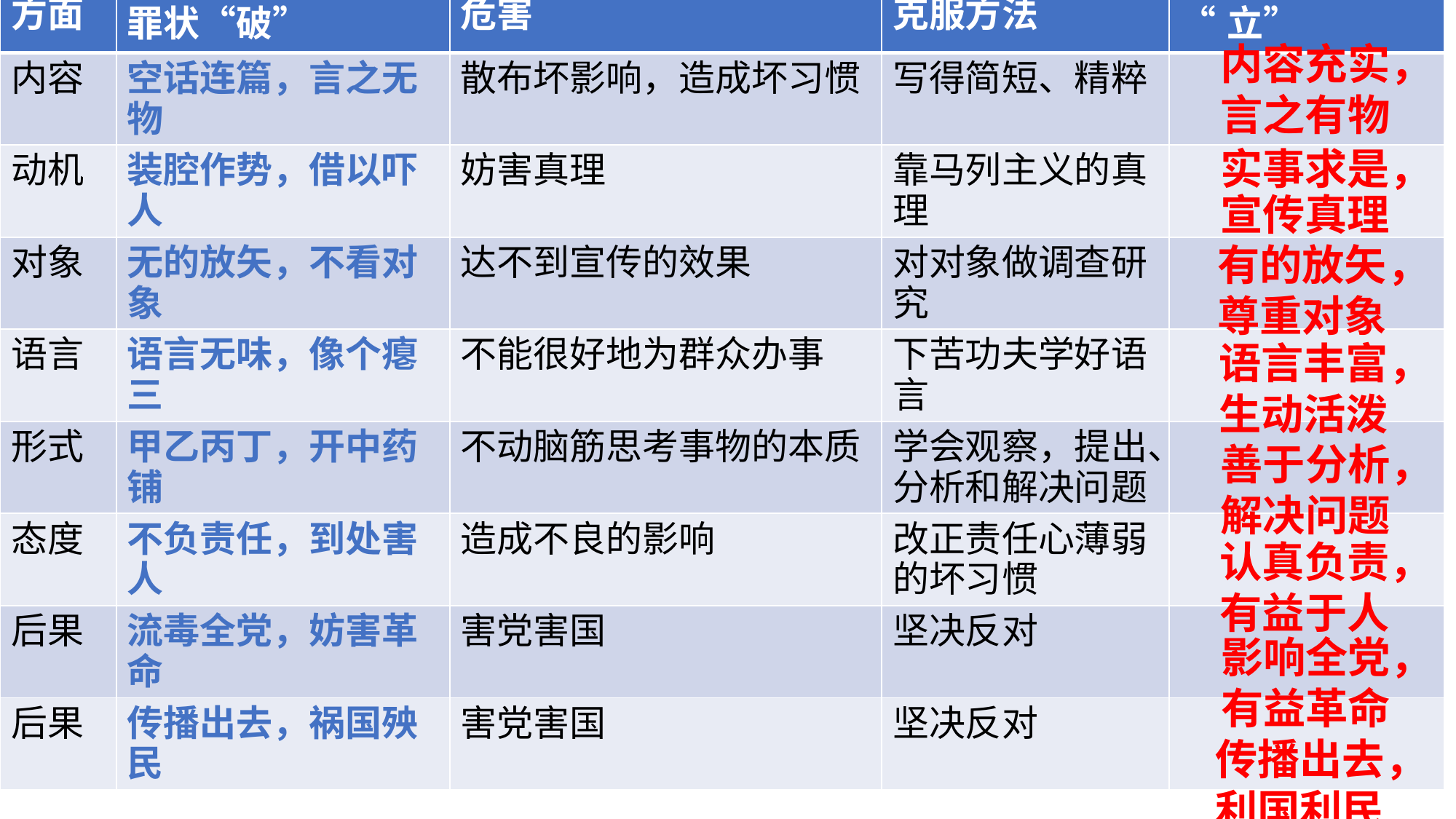

| 方面 | 罪状“破” | 危害 | 克服方法 | “立” |
| --- | --- | --- | --- | --- |
| 内容 | 空话连篇，言之无物 | 散布坏影响，造成坏习惯 | 写得简短、精粹 |  |
| 动机 | 装腔作势，借以吓人 | 妨害真理 | 靠马列主义的真理 |  |
| 对象 | 无的放矢，不看对象 | 达不到宣传的效果 | 对对象做调查研究 |  |
| 语言 | 语言无味，像个瘪三 | 不能很好地为群众办事 | 下苦功夫学好语言 |  |
| 形式 | 甲乙丙丁，开中药铺 | 不动脑筋思考事物的本质 | 学会观察，提出、分析和解决问题 |  |
| 态度 | 不负责任，到处害人 | 造成不良的影响 | 改正责任心薄弱的坏习惯 |  |
| 后果 | 流毒全党，妨害革命 | 害党害国 | 坚决反对 |  |
| 后果 | 传播出去，祸国殃民 | 害党害国 | 坚决反对 |  |
内容充实，言之有物
实事求是，宣传真理
有的放矢，尊重对象
语言丰富，生动活泼
善于分析，解决问题
认真负责，有益于人
影响全党，有益革命
传播出去，利国利民